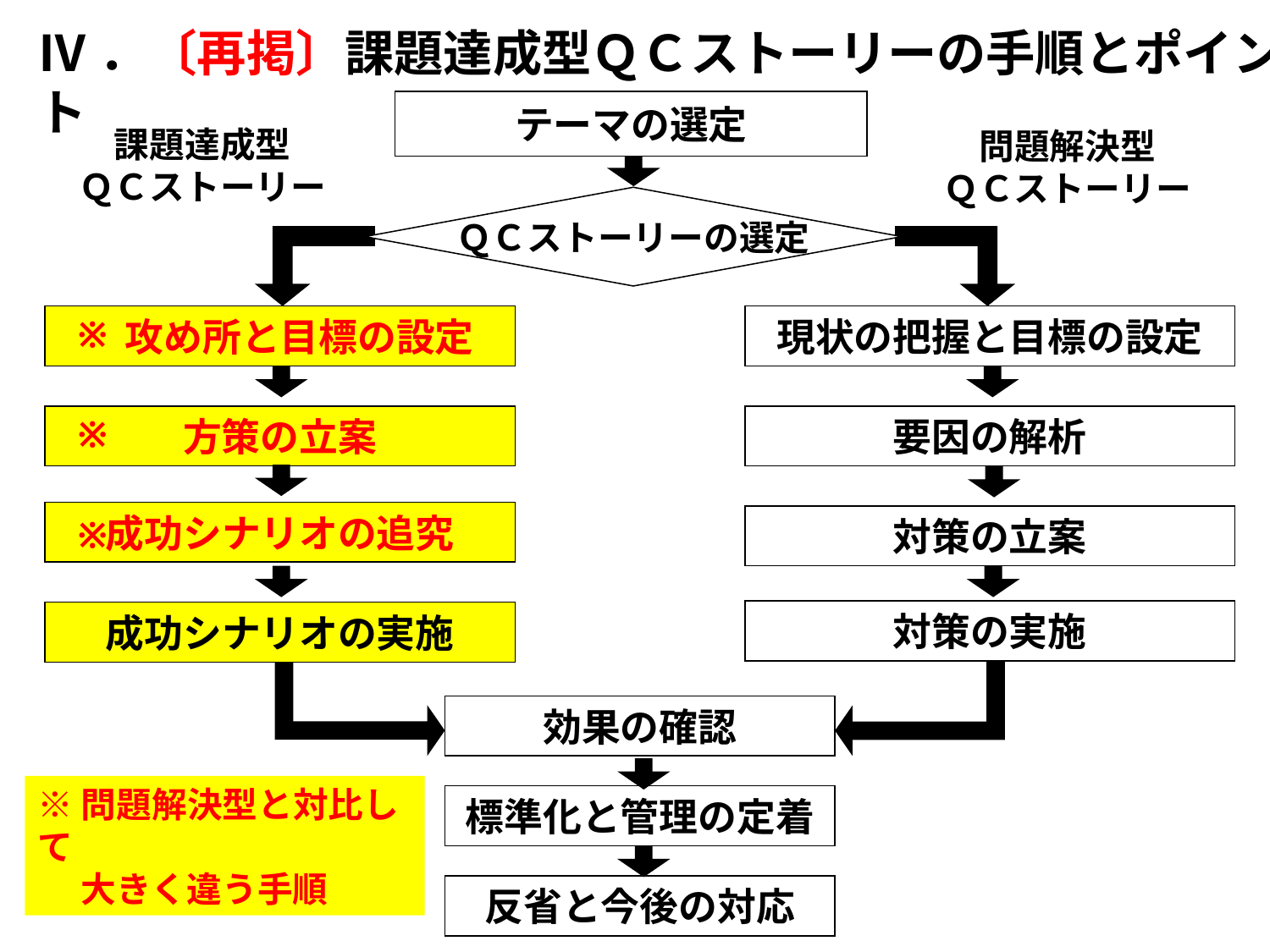

Ⅳ．〔再掲〕課題達成型ＱＣストーリーの手順とポイント
テーマの選定
課題達成型
ＱＣストーリー
問題解決型
ＱＣストーリー

ＱＣストーリーの選定

　攻め所と目標の設定
※
現状の把握と目標の設定

※
方策の立案
要因の解析

成功シナリオの追究
※
対策の立案

対策の実施
成功シナリオの実施

効果の確認

※問題解決型と対比して
　 大きく違う手順
標準化と管理の定着

反省と今後の対応